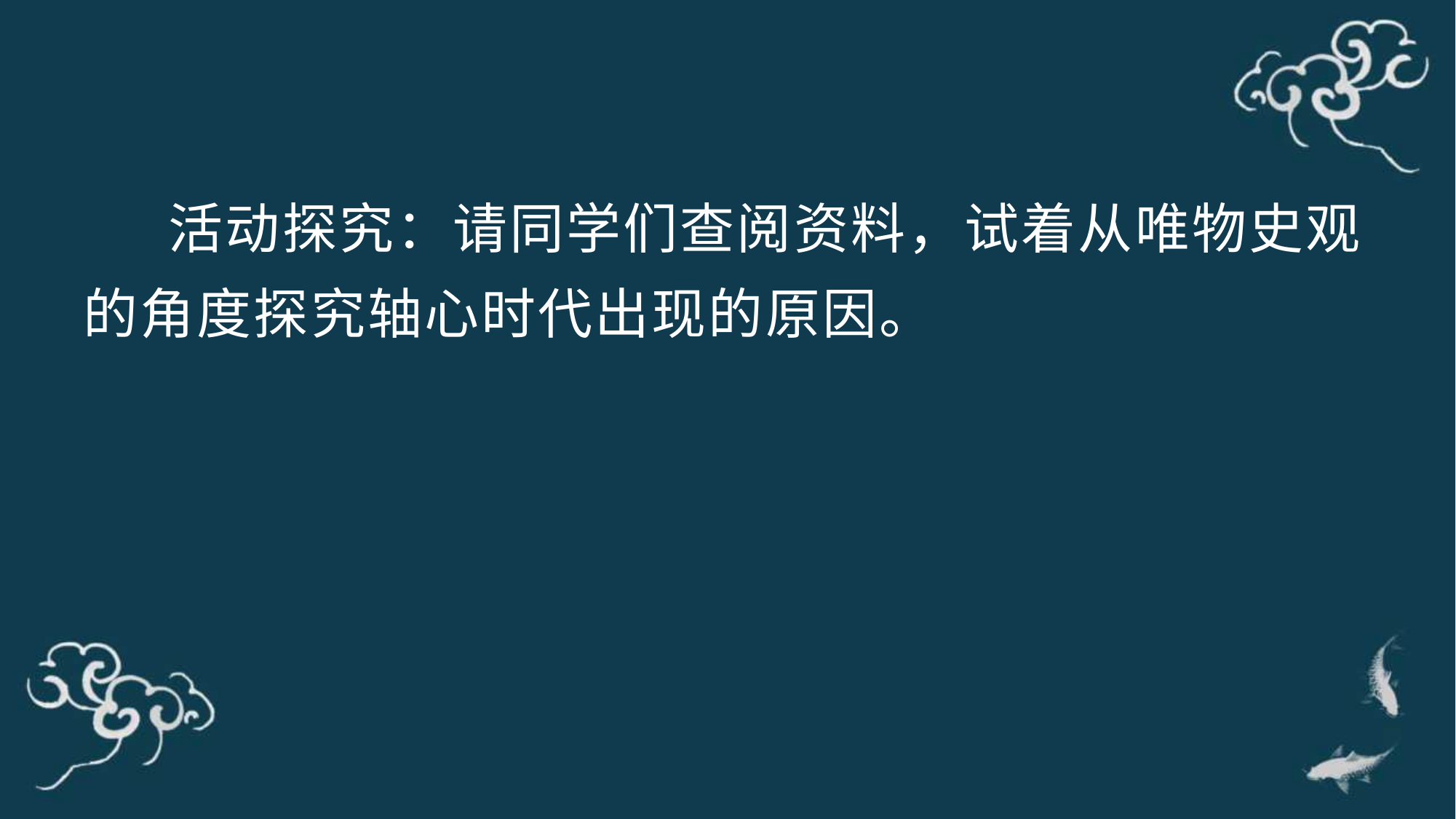

活动探究：请同学们查阅资料，试着从唯物史观的角度探究轴心时代出现的原因。